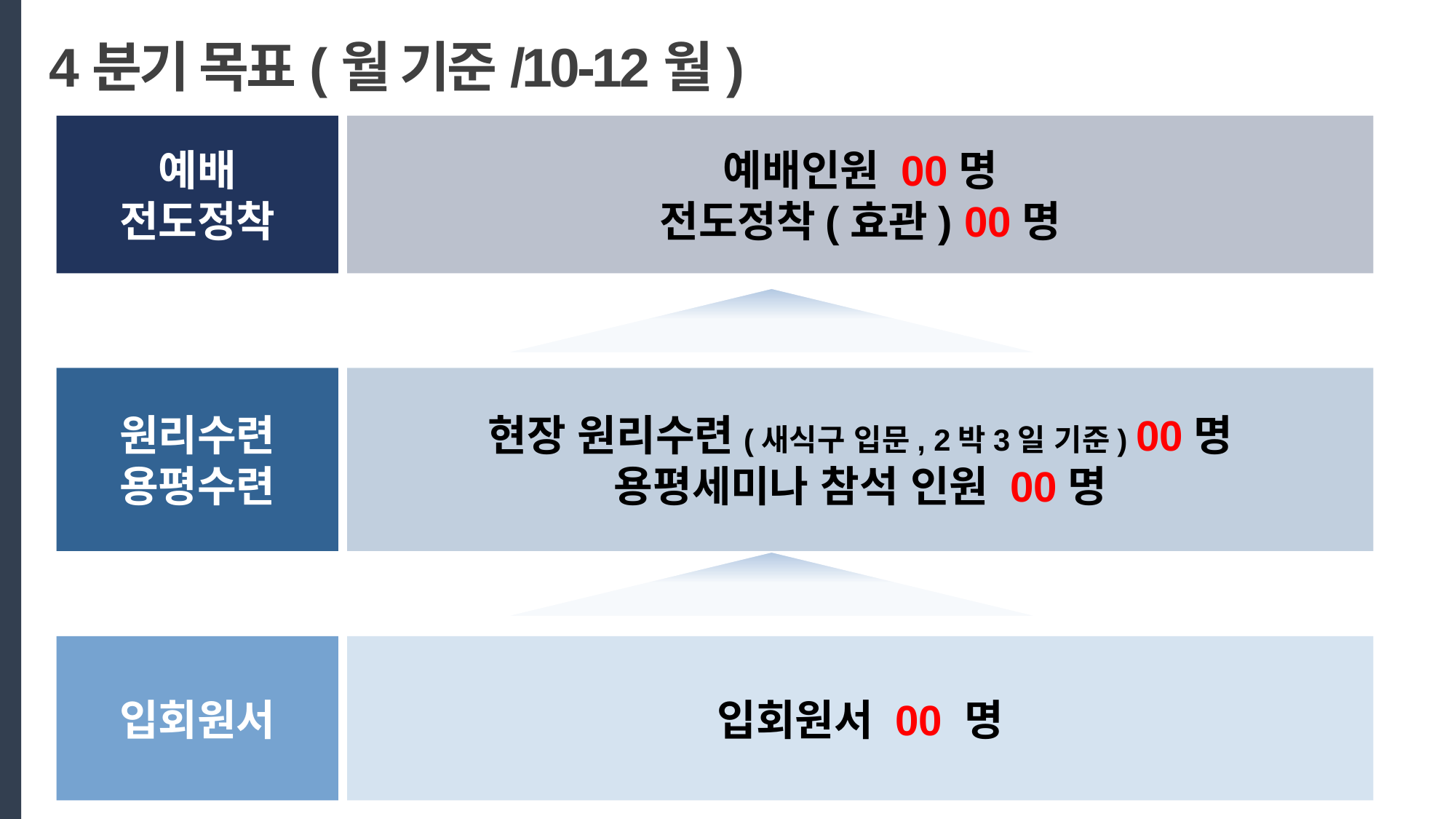

4분기 목표(월 기준/10-12월)
예배
전도정착
예배인원 00명
전도정착(효관) 00명

원리수련
용평수련
현장 원리수련(새식구 입문, 2박3일 기준) 00명
용평세미나 참석 인원 00명

입회원서
입회원서 00 명